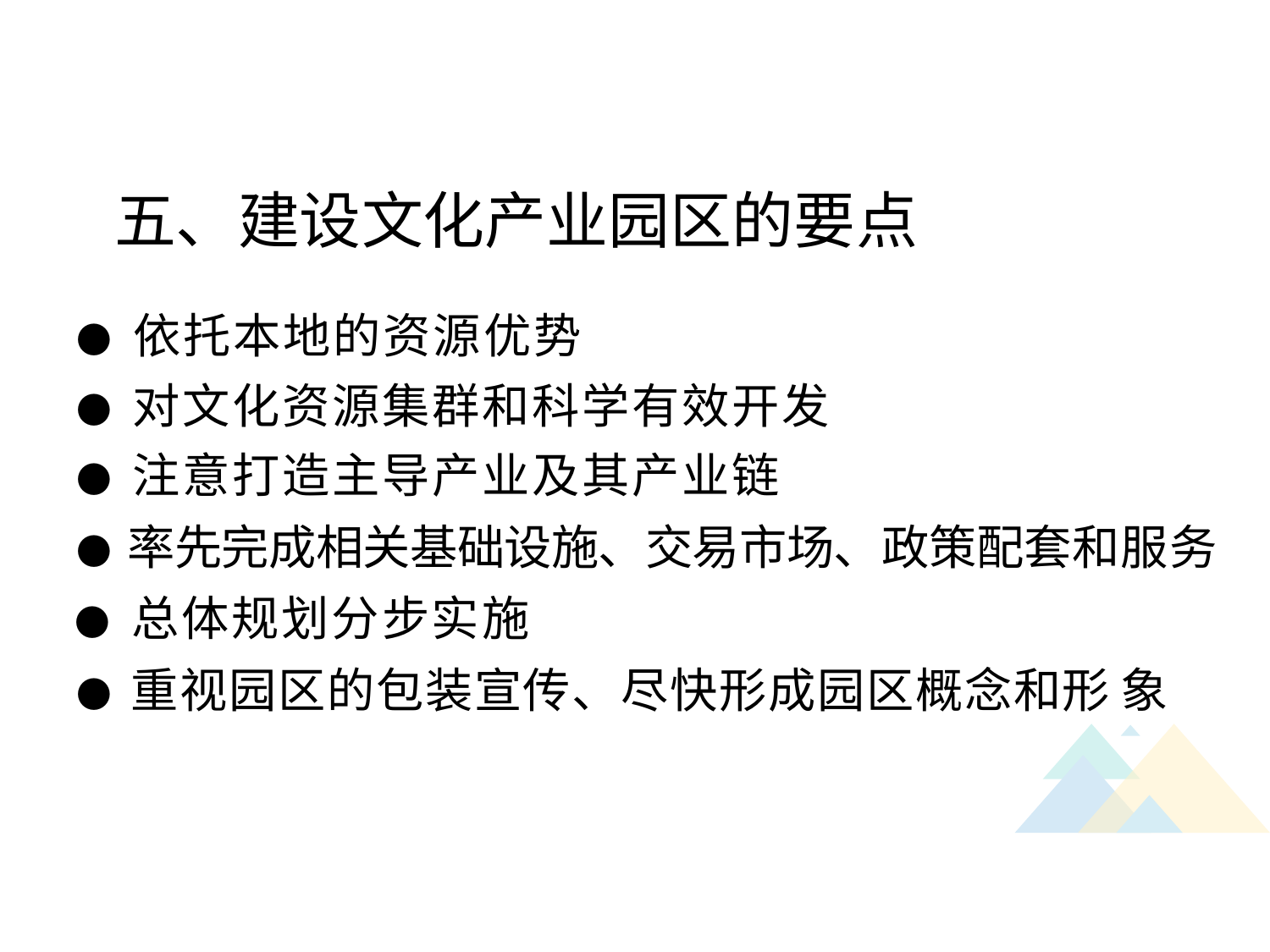

五、建设文化产业园区的要点

● 依托本地的资源优势
● 对文化资源集群和科学有效开发
● 注意打造主导产业及其产业链
● 率先完成相关基础设施、交易市场、政策配套和服务
● 总体规划分步实施

● 重视园区的包装宣传、尽快形成园区概念和形 象